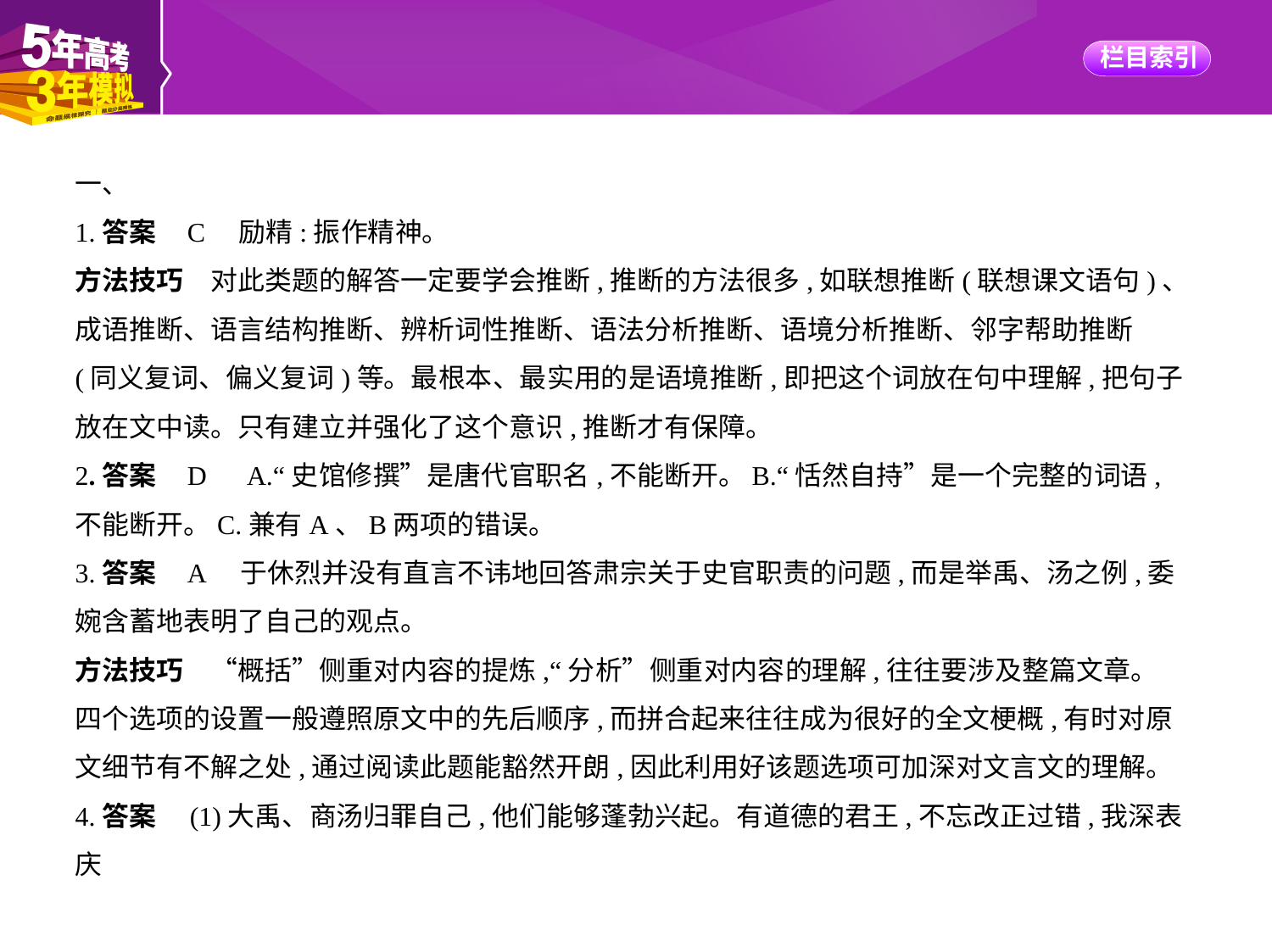

一、
1.答案    C　励精:振作精神。
方法技巧　对此类题的解答一定要学会推断,推断的方法很多,如联想推断(联想课文语句)、
成语推断、语言结构推断、辨析词性推断、语法分析推断、语境分析推断、邻字帮助推断
(同义复词、偏义复词)等。最根本、最实用的是语境推断,即把这个词放在句中理解,把句子
放在文中读。只有建立并强化了这个意识,推断才有保障。
2.答案    D　A.“史馆修撰”是唐代官职名,不能断开。B.“恬然自持”是一个完整的词语,
不能断开。C.兼有A、B两项的错误。
3.答案    A    于休烈并没有直言不讳地回答肃宗关于史官职责的问题,而是举禹、汤之例,委
婉含蓄地表明了自己的观点。
方法技巧　“概括”侧重对内容的提炼,“分析”侧重对内容的理解,往往要涉及整篇文章。
四个选项的设置一般遵照原文中的先后顺序,而拼合起来往往成为很好的全文梗概,有时对原
文细节有不解之处,通过阅读此题能豁然开朗,因此利用好该题选项可加深对文言文的理解。
4.答案　(1)大禹、商汤归罪自己,他们能够蓬勃兴起。有道德的君王,不忘改正过错,我深表庆